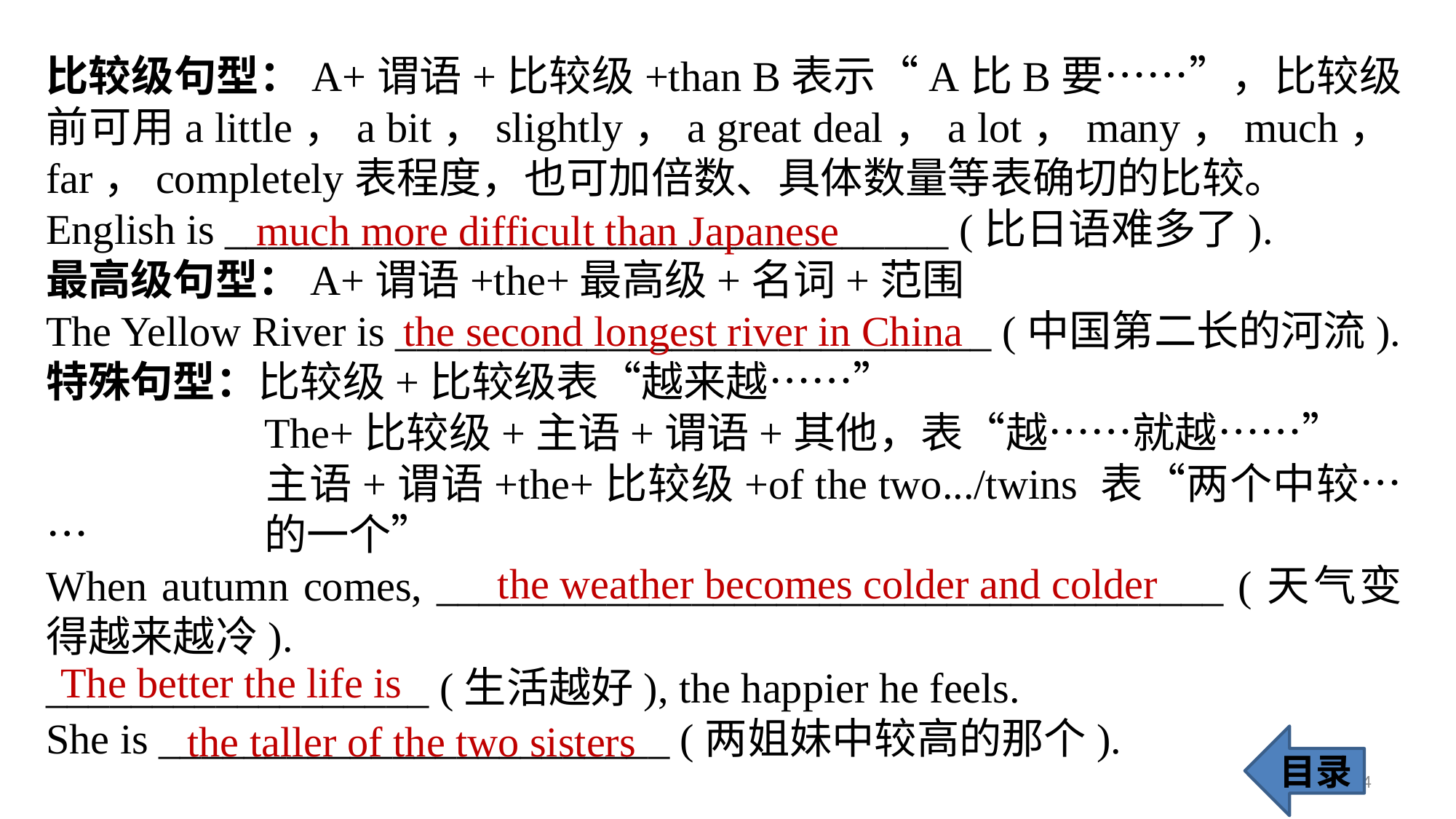

比较级句型：A+谓语+比较级+than B表示“A比B要……”，比较级前可用a little，a bit，slightly，a great deal，a lot，many，much，far，completely表程度，也可加倍数、具体数量等表确切的比较。
English is __________________________________ (比日语难多了).
最高级句型：A+谓语+the+最高级+名词+范围
The Yellow River is ____________________________ (中国第二长的河流).
特殊句型：比较级+比较级表“越来越……”
		The+比较级+主语+谓语+其他，表“越……就越……”
		主语+谓语+the+比较级+of the two.../twins 表“两个中较……		的一个”
When autumn comes, _____________________________________ (天气变得越来越冷).
__________________ (生活越好), the happier he feels.
She is ________________________ (两姐妹中较高的那个).
much more difficult than Japanese
the second longest river in China
 the weather becomes colder and colder
The better the life is
the taller of the two sisters
目录
74